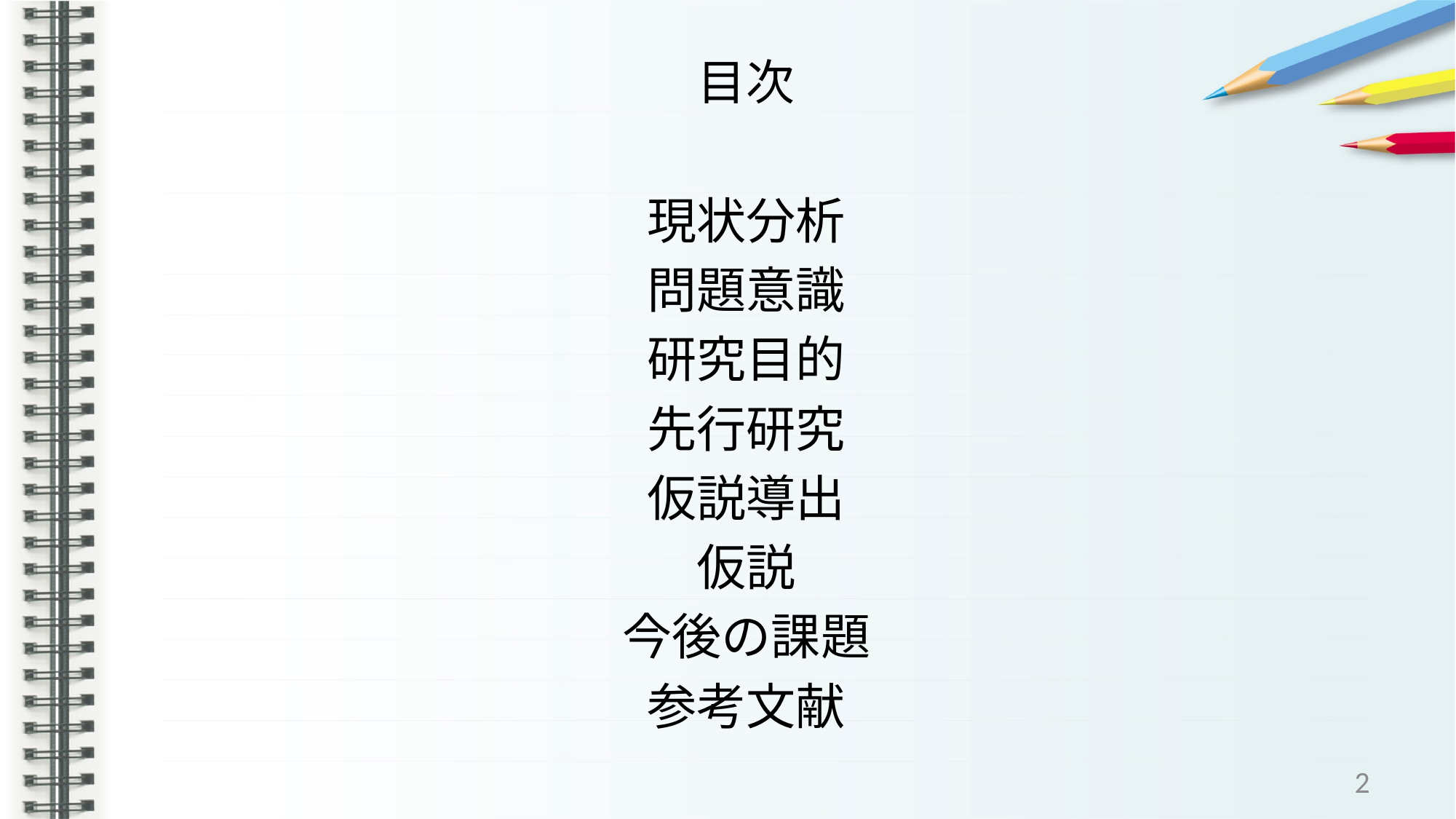

# 目次
現状分析
問題意識
研究目的
先行研究
仮説導出
仮説
今後の課題
参考文献
2